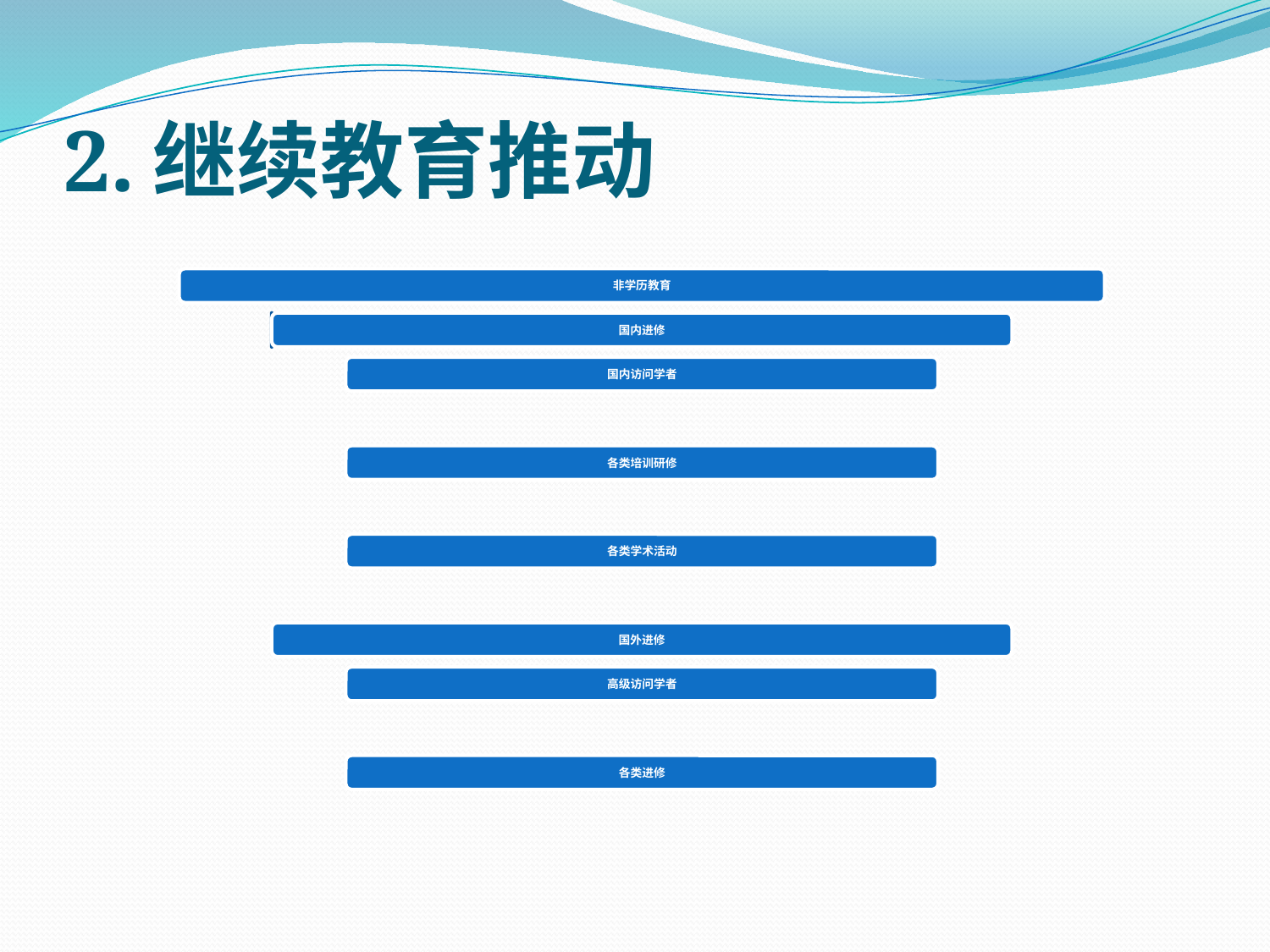

# 2.继续教育推动
非学历教育
国内进修
国内访问学者
各类培训研修
国外进修
高级访问学者
各类学术活动
各类进修